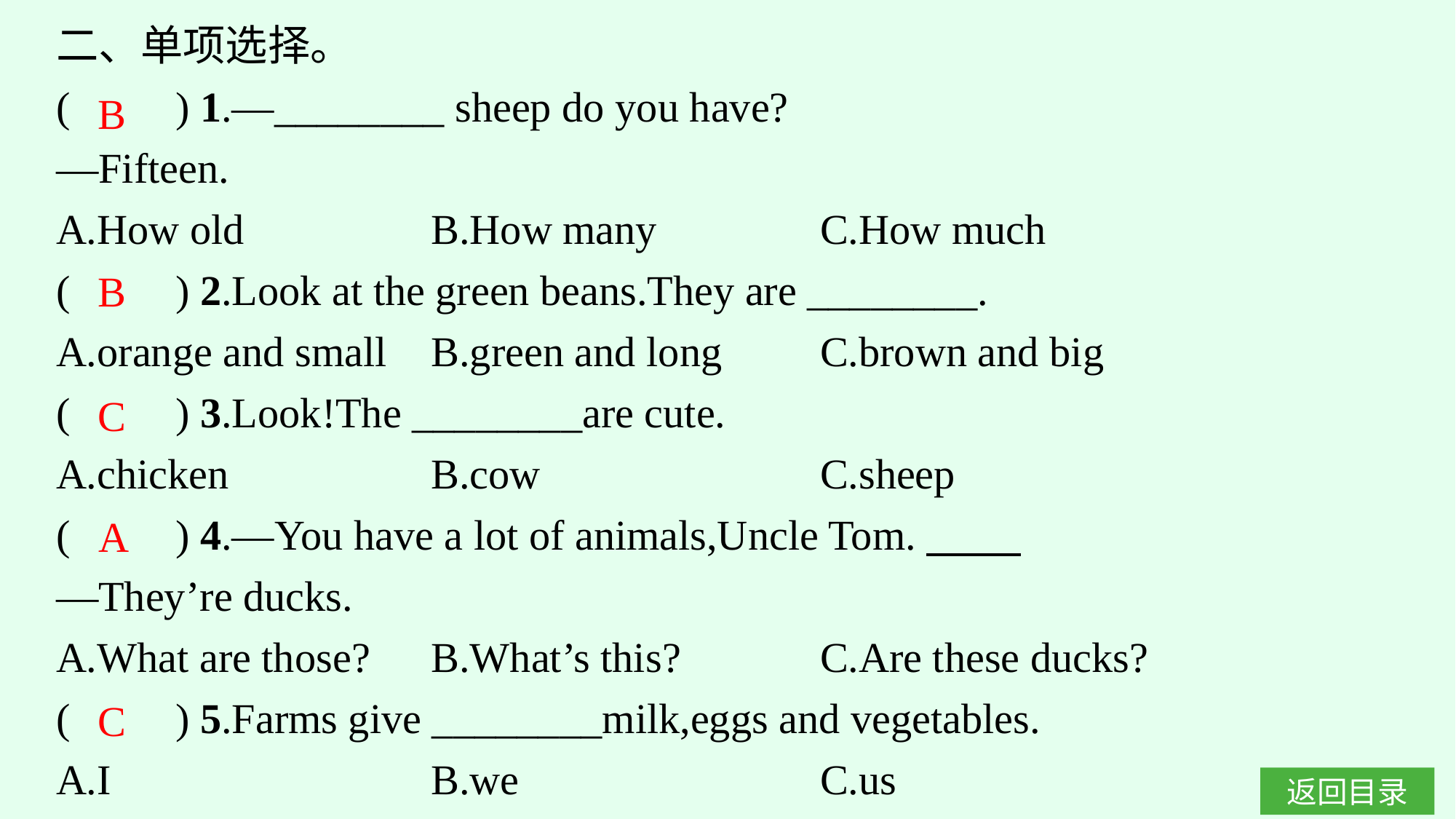

二、单项选择。
(　　) 1.—________ sheep do you have?
—Fifteen.
A.How old		B.How many		C.How much
(　　) 2.Look at the green beans.They are ________.
A.orange and small	B.green and long	C.brown and big
(　　) 3.Look!The ________are cute.
A.chicken		B.cow				C.sheep
(　　) 4.—You have a lot of animals,Uncle Tom.
—They’re ducks.
A.What are those?	B.What’s this?		C.Are these ducks?
(　　) 5.Farms give ________milk,eggs and vegetables.
A.I			B.we				C.us
B
B
C
A
C